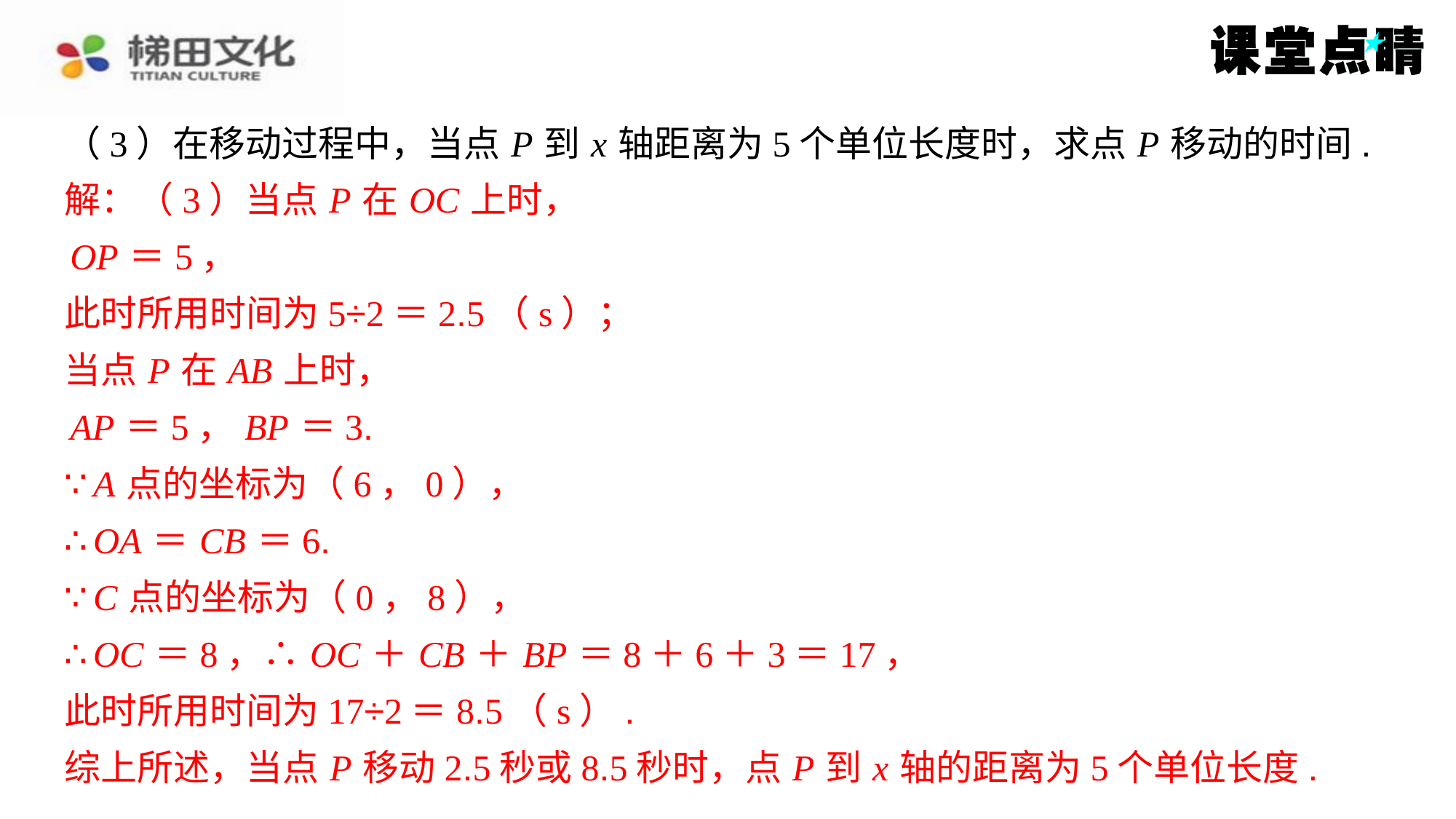

（3）在移动过程中，当点 P 到 x 轴距离为5个单位长度时，求点 P 移动的时间.
解：（3）当点 P 在 OC 上时，
 OP ＝5，
此时所用时间为5÷2＝2.5（s）；
当点 P 在 AB 上时，
 AP ＝5， BP ＝3.
∵ A 点的坐标为（6，0），
∴ OA ＝ CB ＝6.
∵ C 点的坐标为（0，8），
∴ OC ＝8，∴ OC ＋ CB ＋ BP ＝8＋6＋3＝17，
此时所用时间为17÷2＝8.5（s）.
综上所述，当点 P 移动2.5秒或8.5秒时，点 P 到 x 轴的距离为5个单位长度.
解：（3）当点 P 在 OC 上时，
OP ＝5，
此时所用时间为5÷2＝2.5（s）；
当点 P 在 AB 上时，
AP ＝5， BP ＝3.
∵ A 点的坐标为（6，0），
∴ OA ＝ CB ＝6.
∵ C 点的坐标为（0，8），
∴ OC ＝8，∴ OC ＋ CB ＋ BP ＝8＋6＋3＝17，
此时所用时间为17÷2＝8.5（s）.
综上所述，当点 P 移动2.5秒或8.5秒时，点 P 到 x 轴的距离为5个单位长度.